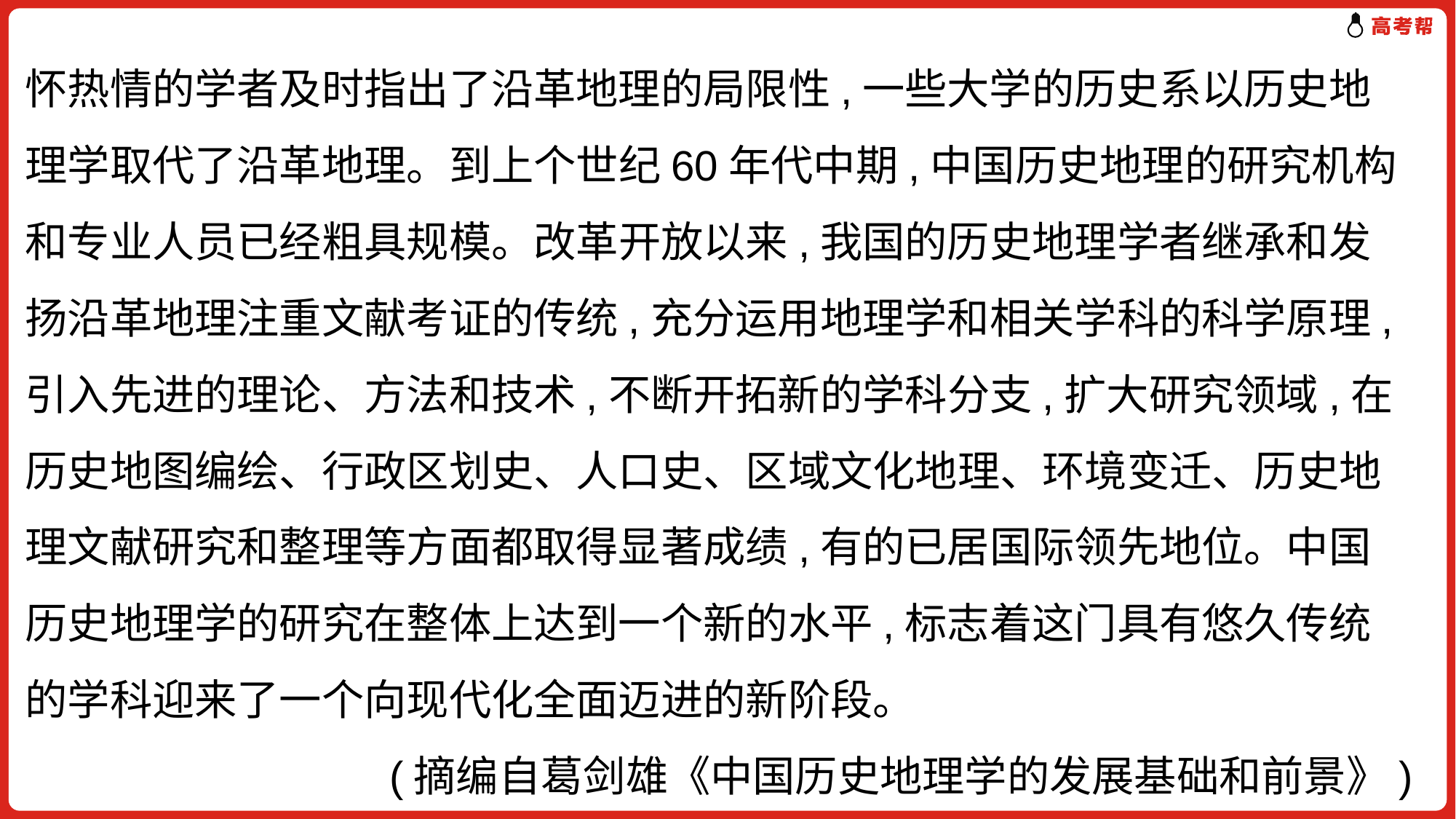

怀热情的学者及时指出了沿革地理的局限性,一些大学的历史系以历史地理学取代了沿革地理。到上个世纪60年代中期,中国历史地理的研究机构和专业人员已经粗具规模。改革开放以来,我国的历史地理学者继承和发扬沿革地理注重文献考证的传统,充分运用地理学和相关学科的科学原理,引入先进的理论、方法和技术,不断开拓新的学科分支,扩大研究领域,在历史地图编绘、行政区划史、人口史、区域文化地理、环境变迁、历史地理文献研究和整理等方面都取得显著成绩,有的已居国际领先地位。中国历史地理学的研究在整体上达到一个新的水平,标志着这门具有悠久传统的学科迎来了一个向现代化全面迈进的新阶段。
(摘编自葛剑雄《中国历史地理学的发展基础和前景》)